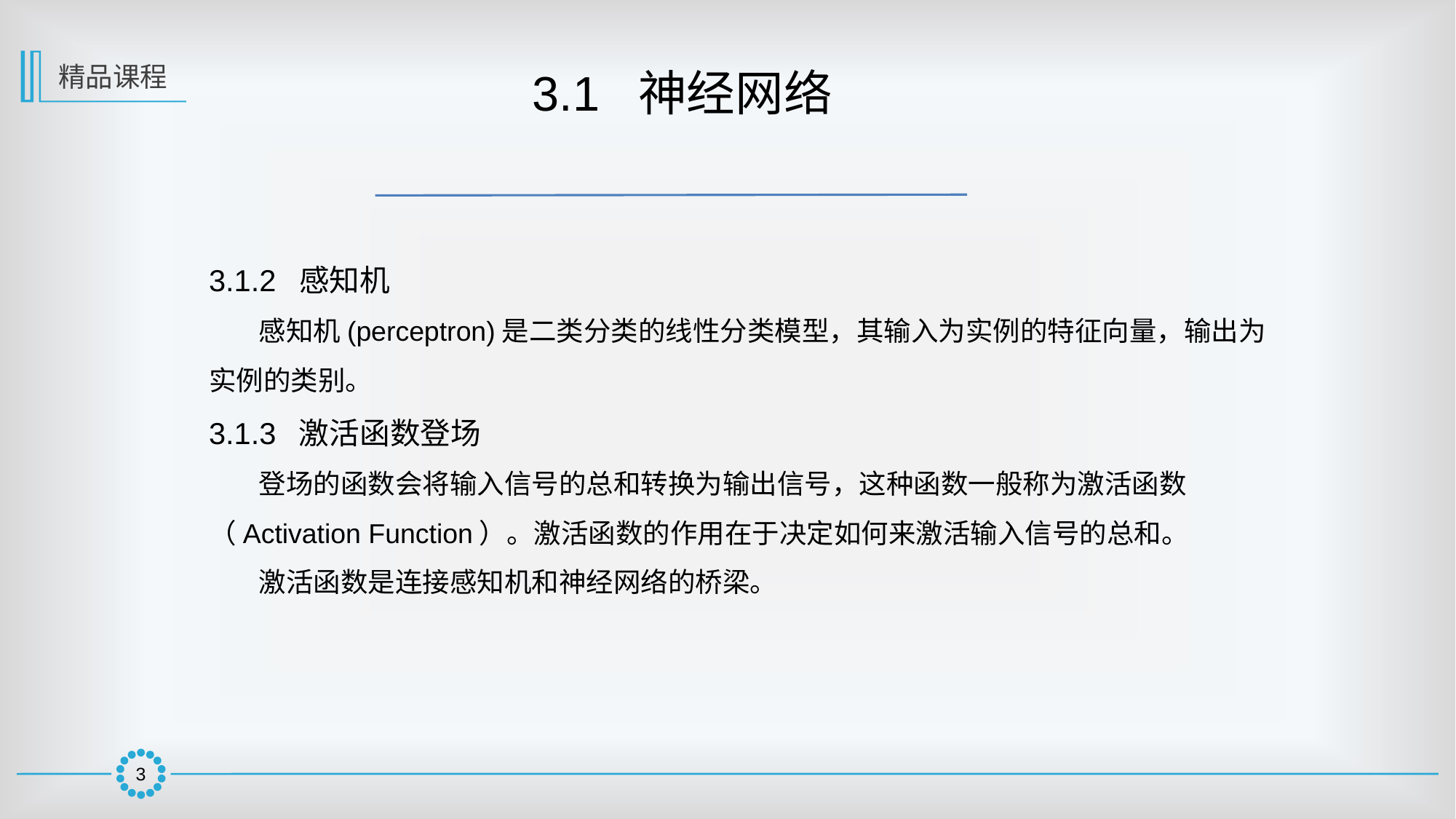

精品课程
 3.1  神经网络

3.1.2 感知机
       感知机(perceptron)是二类分类的线性分类模型，其输入为实例的特征向量，输出为实例的类别。
3.1.3 激活函数登场
       登场的函数会将输入信号的总和转换为输出信号，这种函数一般称为激活函数（Activation Function）。激活函数的作用在于决定如何来激活输入信号的总和。
       激活函数是连接感知机和神经网络的桥梁。

3